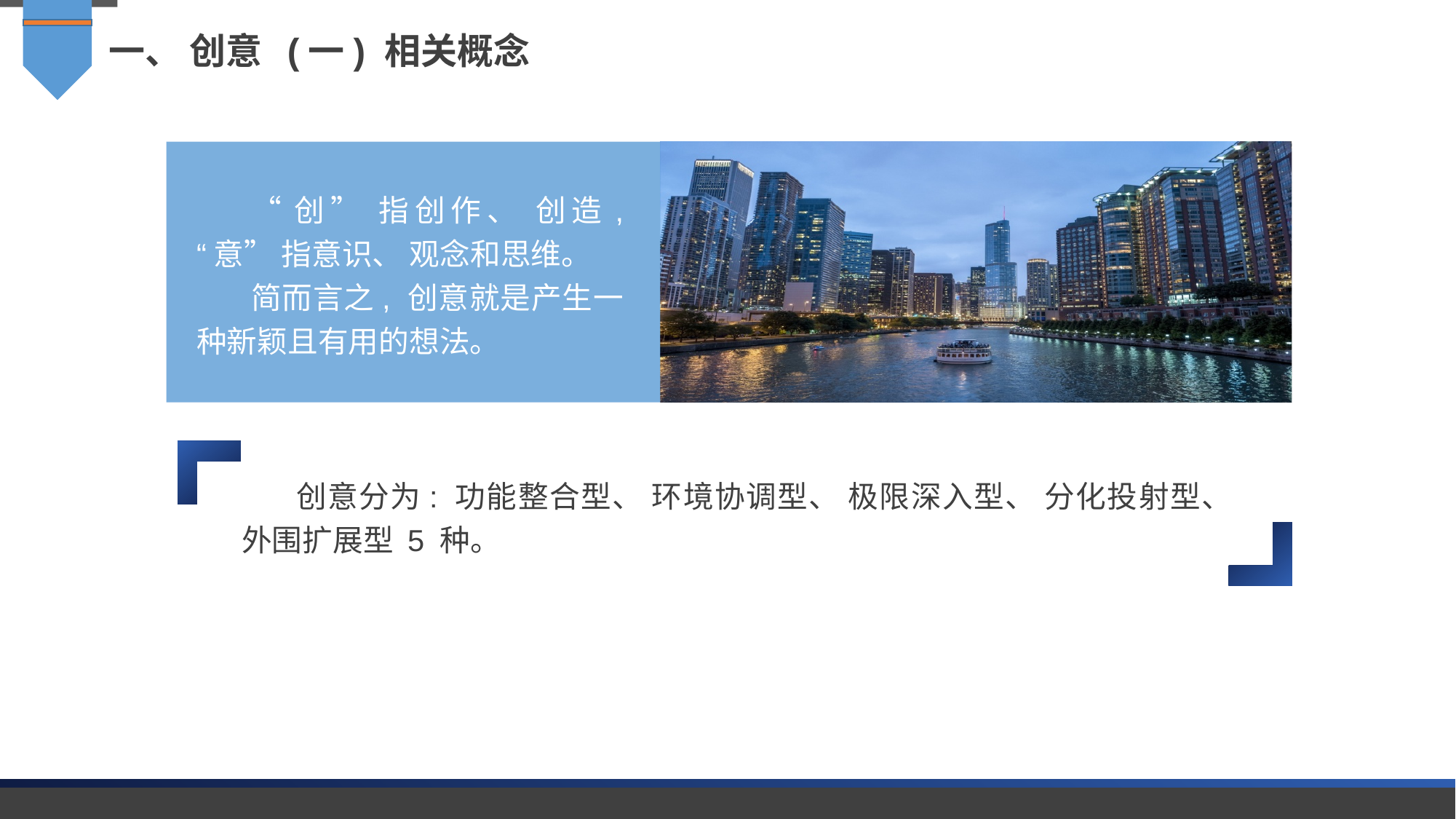

一、 创意  (一) 相关概念

“创” 指创作、 创造, “意” 指意识、 观念和思维。
简而言之, 创意就是产生一种新颖且有用的想法。

创意分为: 功能整合型、 环境协调型、 极限深入型、 分化投射型、 外围扩展型 5 种。